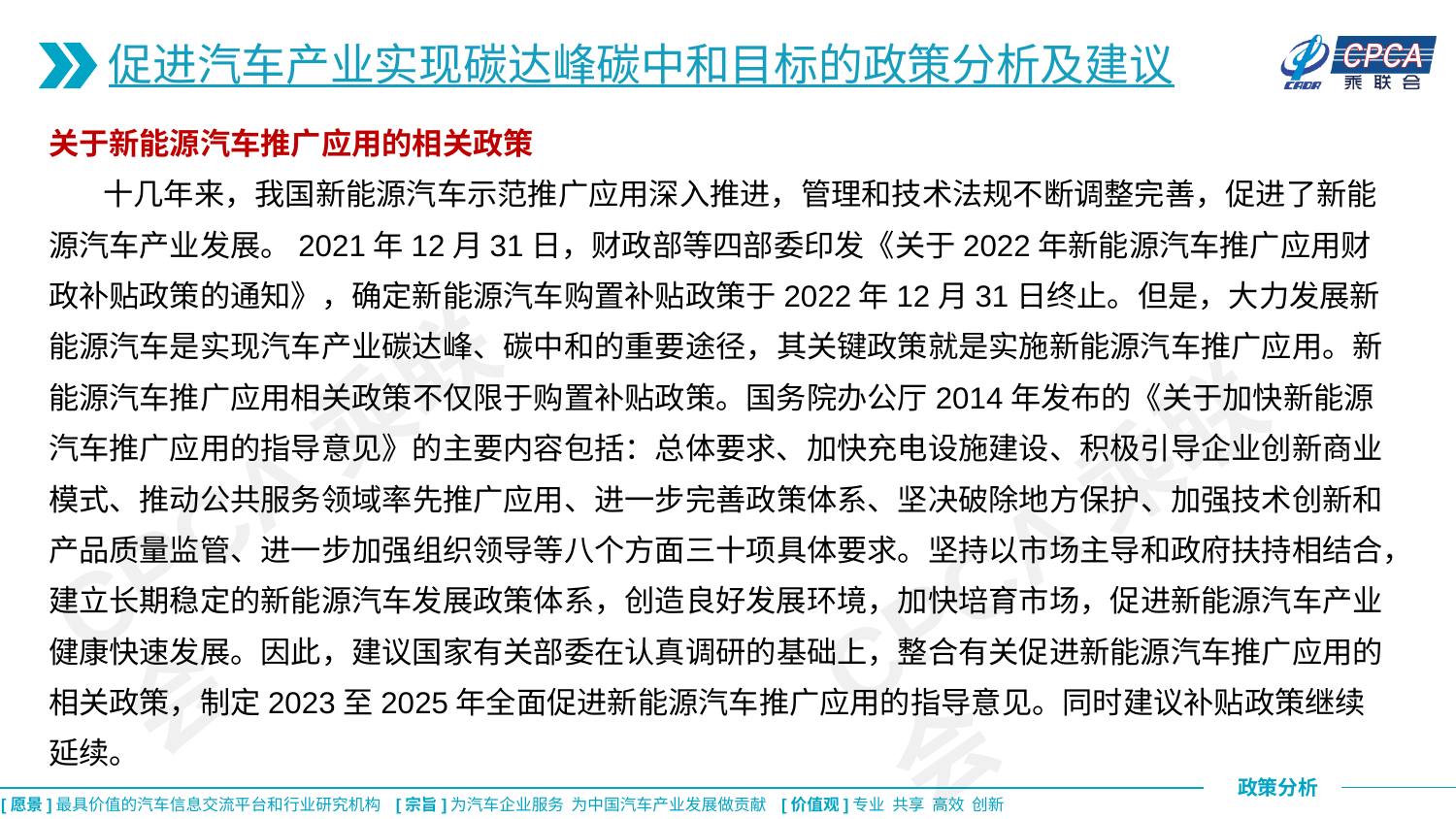

促进汽车产业实现碳达峰碳中和目标的政策分析及建议
关于新能源汽车推广应用的相关政策
       十几年来，我国新能源汽车示范推广应用深入推进，管理和技术法规不断调整完善，促进了新能源汽车产业发展。2021年12月31日，财政部等四部委印发《关于2022年新能源汽车推广应用财政补贴政策的通知》，确定新能源汽车购置补贴政策于2022年12月31日终止。但是，大力发展新能源汽车是实现汽车产业碳达峰、碳中和的重要途径，其关键政策就是实施新能源汽车推广应用。新能源汽车推广应用相关政策不仅限于购置补贴政策。国务院办公厅2014年发布的《关于加快新能源汽车推广应用的指导意见》的主要内容包括：总体要求、加快充电设施建设、积极引导企业创新商业模式、推动公共服务领域率先推广应用、进一步完善政策体系、坚决破除地方保护、加强技术创新和产品质量监管、进一步加强组织领导等八个方面三十项具体要求。坚持以市场主导和政府扶持相结合，建立长期稳定的新能源汽车发展政策体系，创造良好发展环境，加快培育市场，促进新能源汽车产业健康快速发展。因此，建议国家有关部委在认真调研的基础上，整合有关促进新能源汽车推广应用的相关政策，制定2023至2025年全面促进新能源汽车推广应用的指导意见。同时建议补贴政策继续延续。
CPCA乘联会
CPCA乘联会